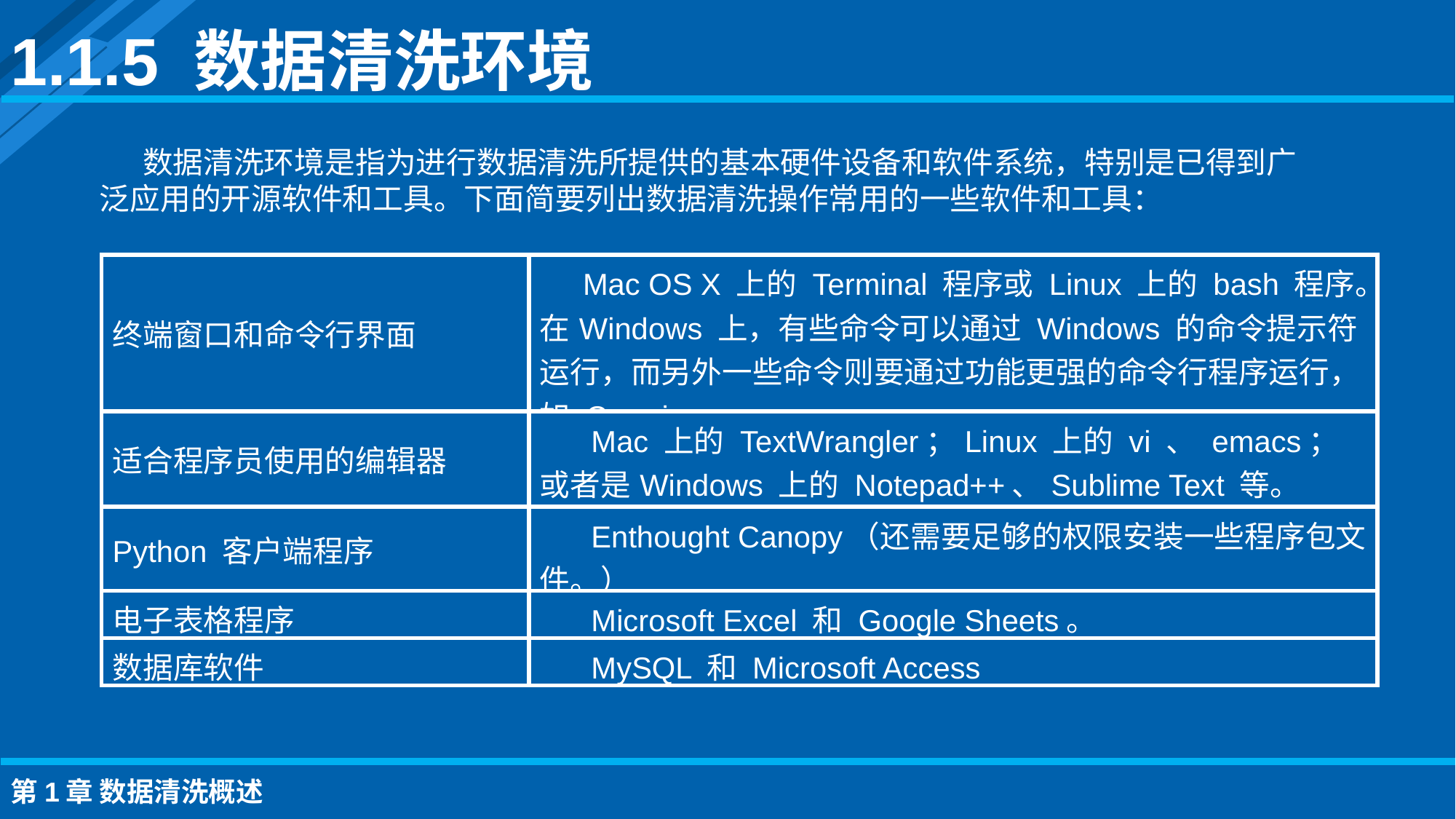

1.1.5 数据清洗环境

数据清洗环境是指为进行数据清洗所提供的基本硬件设备和软件系统，特别是已得到广泛应用的开源软件和工具。下面简要列出数据清洗操作常用的一些软件和工具：
| 终端窗口和命令行界面 | Mac OS X 上的 Terminal 程序或 Linux 上的 bash 程序。在Windows 上，有些命令可以通过 Windows 的命令提示符运行，而另外一些命令则要通过功能更强的命令行程序运行，如 Cygwin。 |
| --- | --- |
| 适合程序员使用的编辑器 | Mac 上的 TextWrangler；Linux 上的 vi 、 emacs；或者是Windows 上的 Notepad++、Sublime Text 等。 |
| Python 客户端程序 | Enthought Canopy（还需要足够的权限安装一些程序包文件。） |
| 电子表格程序 | Microsoft Excel 和 Google Sheets。 |
| 数据库软件 | MySQL 和 Microsoft Access |
第1章 数据清洗概述